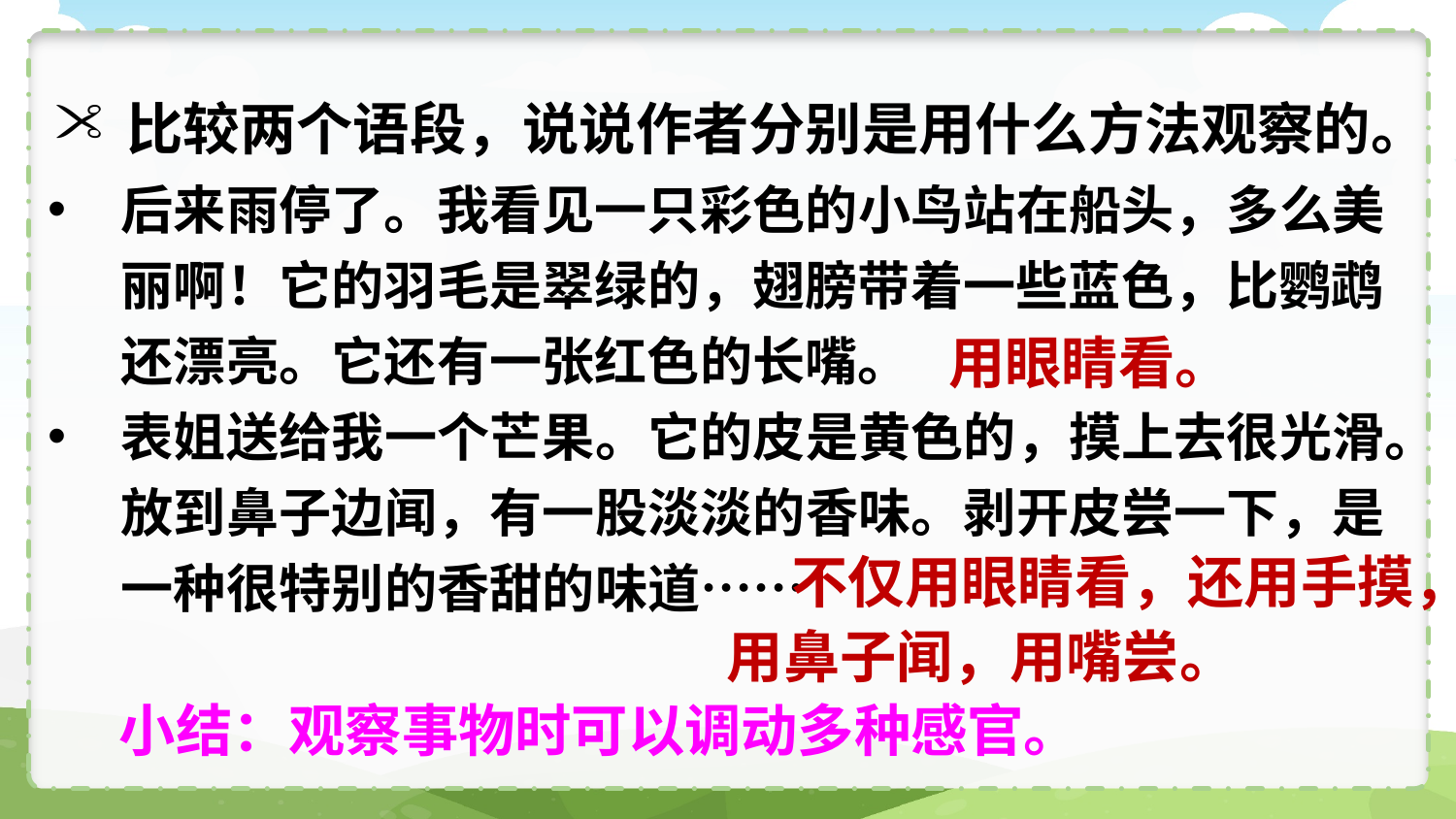

比较两个语段，说说作者分别是用什么方法观察的。
后来雨停了。我看见一只彩色的小鸟站在船头，多么美丽啊！它的羽毛是翠绿的，翅膀带着一些蓝色，比鹦鹉还漂亮。它还有一张红色的长嘴。
表姐送给我一个芒果。它的皮是黄色的，摸上去很光滑。放到鼻子边闻，有一股淡淡的香味。剥开皮尝一下，是一种很特别的香甜的味道……
用眼睛看。
    不仅用眼睛看，还用手摸，用鼻子闻，用嘴尝。
    小结：观察事物时可以调动多种感官。